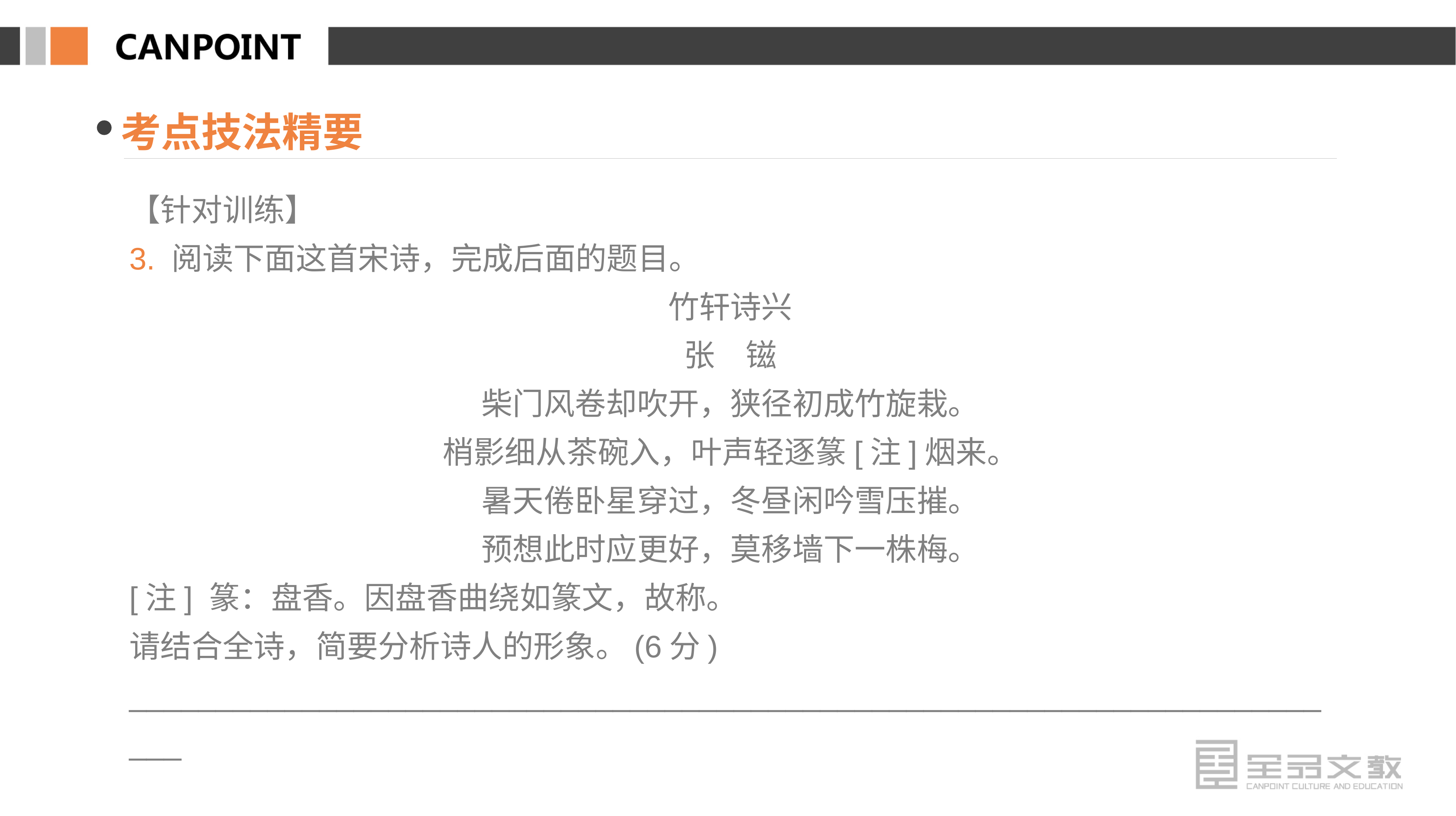

考点技法精要

【针对训练】
3. 阅读下面这首宋诗，完成后面的题目。
竹轩诗兴
张　镃
柴门风卷却吹开，狭径初成竹旋栽。
梢影细从茶碗入，叶声轻逐篆[注]烟来。
暑天倦卧星穿过，冬昼闲吟雪压摧。
预想此时应更好，莫移墙下一株梅。
[注] 篆：盘香。因盘香曲绕如篆文，故称。
请结合全诗，简要分析诗人的形象。(6分)
________________________________________________________________________